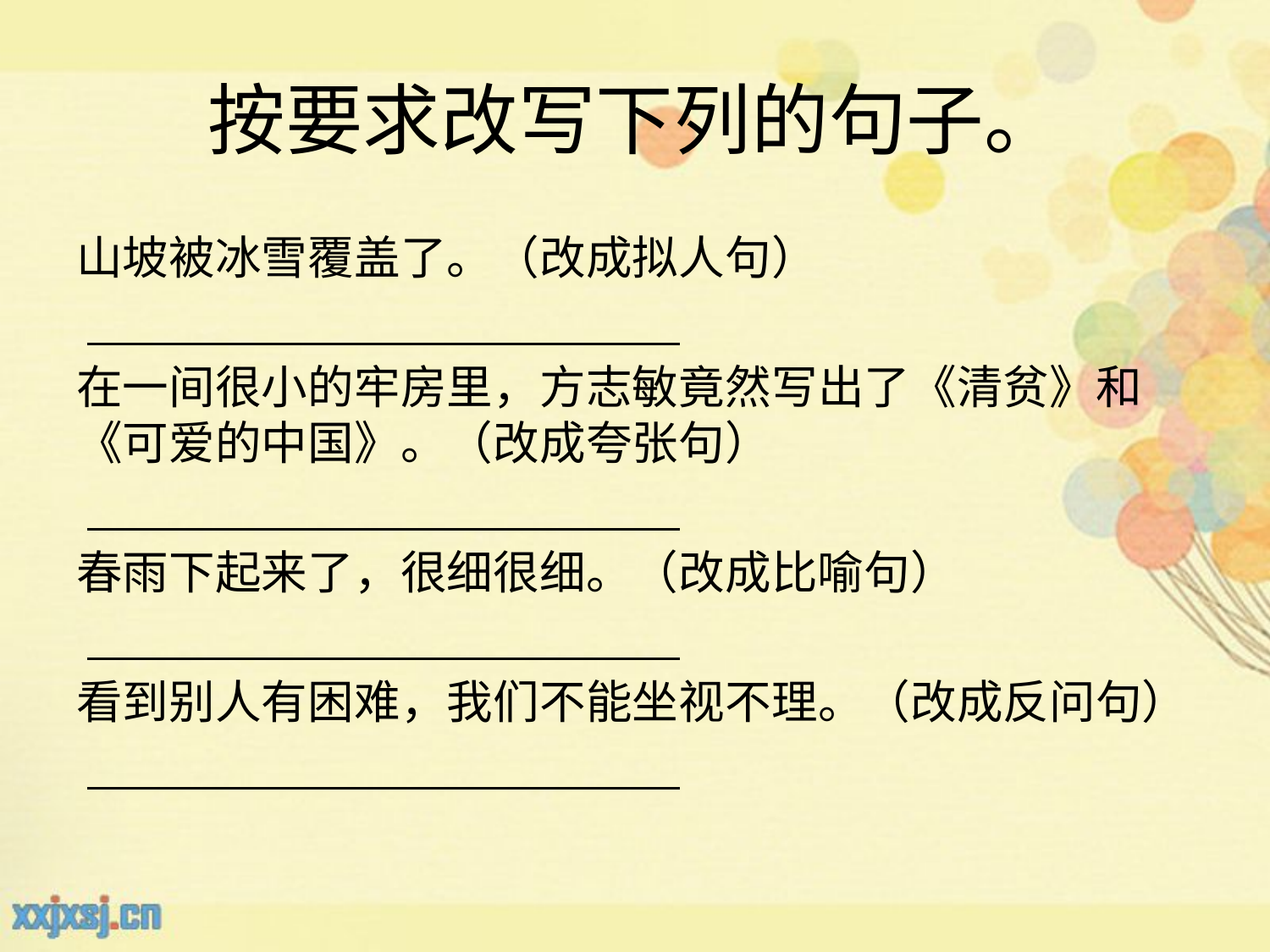

# 按要求改写下列的句子。
山坡被冰雪覆盖了。（改成拟人句）

在一间很小的牢房里，方志敏竟然写出了《清贫》和《可爱的中国》。（改成夸张句）

春雨下起来了，很细很细。（改成比喻句）

看到别人有困难，我们不能坐视不理。（改成反问句）